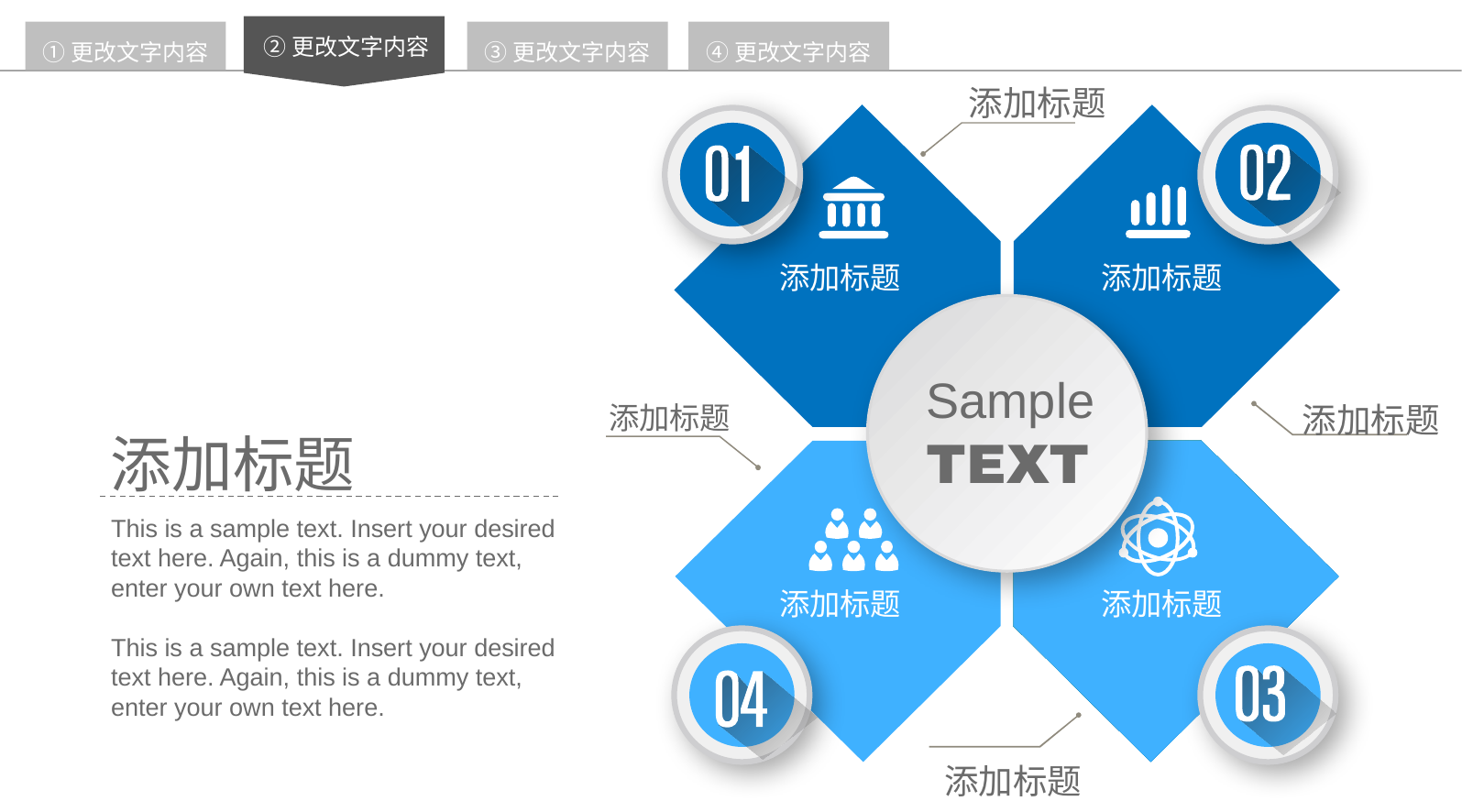

②更改文字内容

①更改文字内容

③更改文字内容

④更改文字内容
添加标题

添加标题

添加标题

Sample
TEXT
添加标题
添加标题

添加标题

添加标题

添加标题

This is a sample text. Insert your desired text here. Again, this is a dummy text, enter your own text here.

This is a sample text. Insert your desired text here. Again, this is a dummy text, enter your own text here.

添加标题